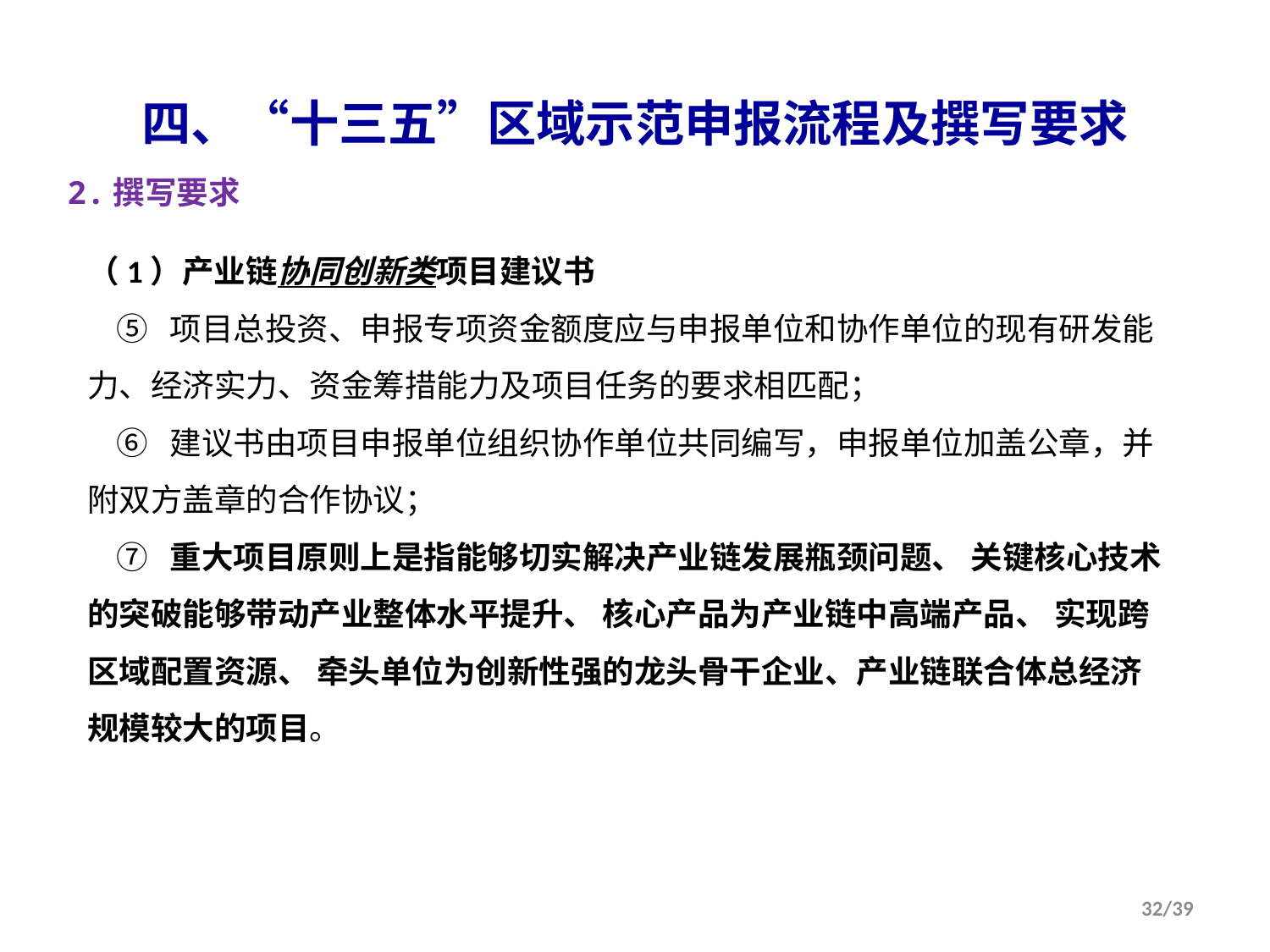

四、“十三五”区域示范申报流程及撰写要求
2.撰写要求

（1）产业链协同创新类项目建议书
    ⑤  项目总投资、申报专项资金额度应与申报单位和协作单位的现有研发能力、经济实力、资金筹措能力及项目任务的要求相匹配；
    ⑥  建议书由项目申报单位组织协作单位共同编写，申报单位加盖公章，并附双方盖章的合作协议；
    ⑦  重大项目原则上是指能够切实解决产业链发展瓶颈问题、 关键核心技术的突破能够带动产业整体水平提升、 核心产品为产业链中高端产品、 实现跨区域配置资源、 牵头单位为创新性强的龙头骨干企业、产业链联合体总经济规模较大的项目。

32/39